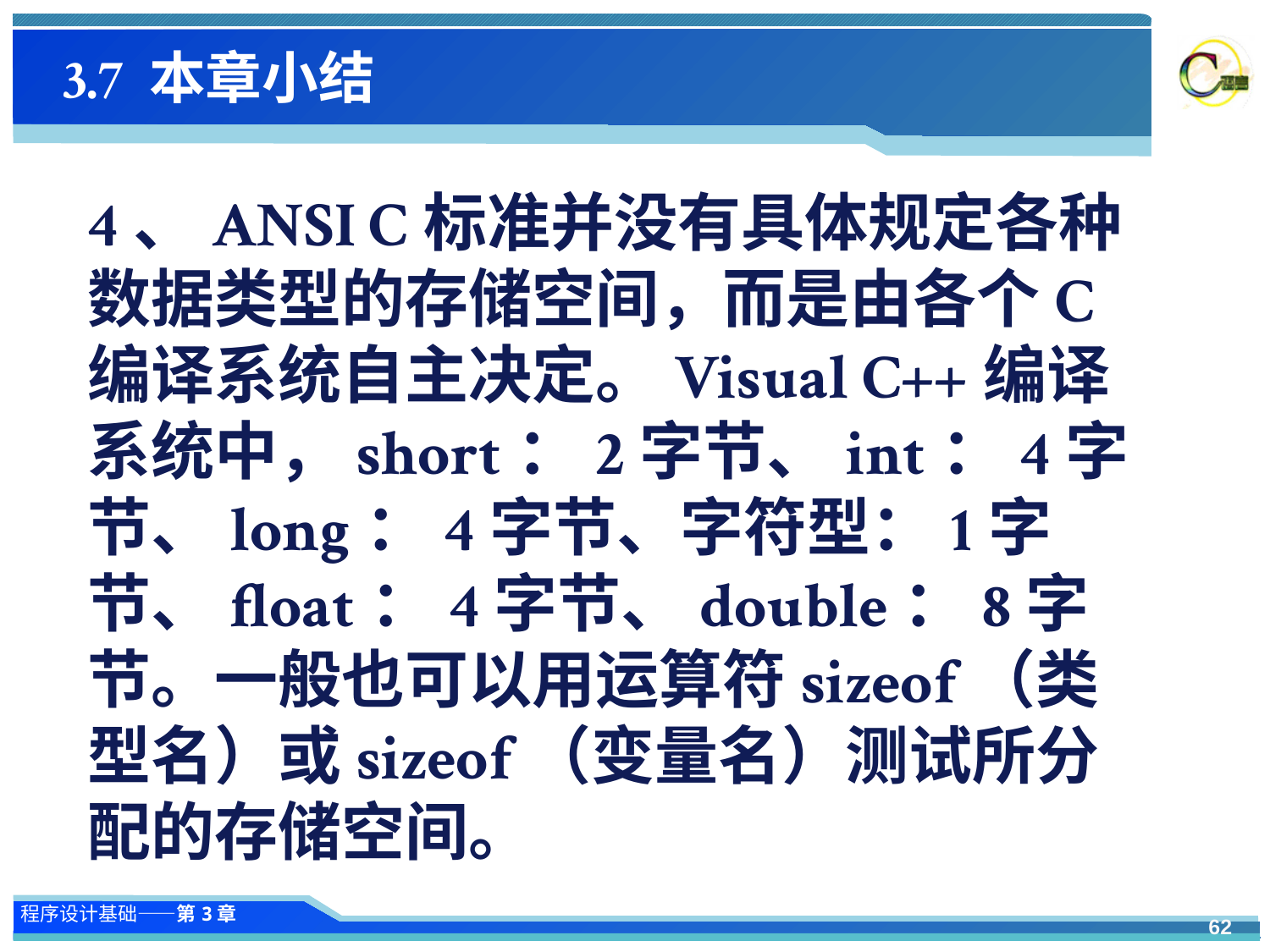

3.7 本章小结
4、ANSI C标准并没有具体规定各种数据类型的存储空间，而是由各个C编译系统自主决定。Visual C++编译系统中，short：2字节、int：4字节、long：4字节、字符型：1字节、float：4字节、double：8字节。一般也可以用运算符sizeof（类型名）或sizeof（变量名）测试所分配的存储空间。
62